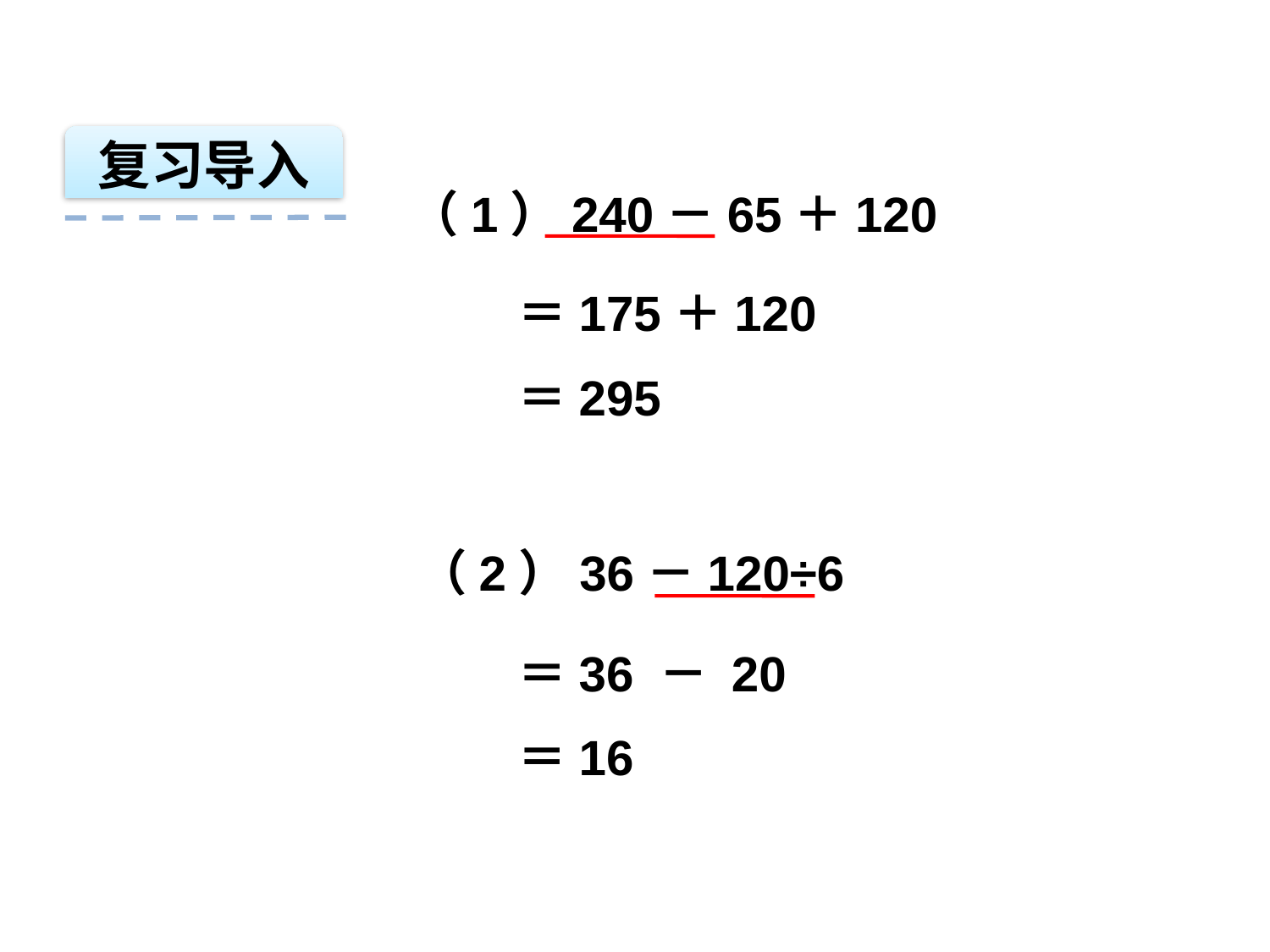

复习导入
（1）240－65＋120

＝175＋120
＝295
（2）36－120÷6

＝36 － 20
＝16